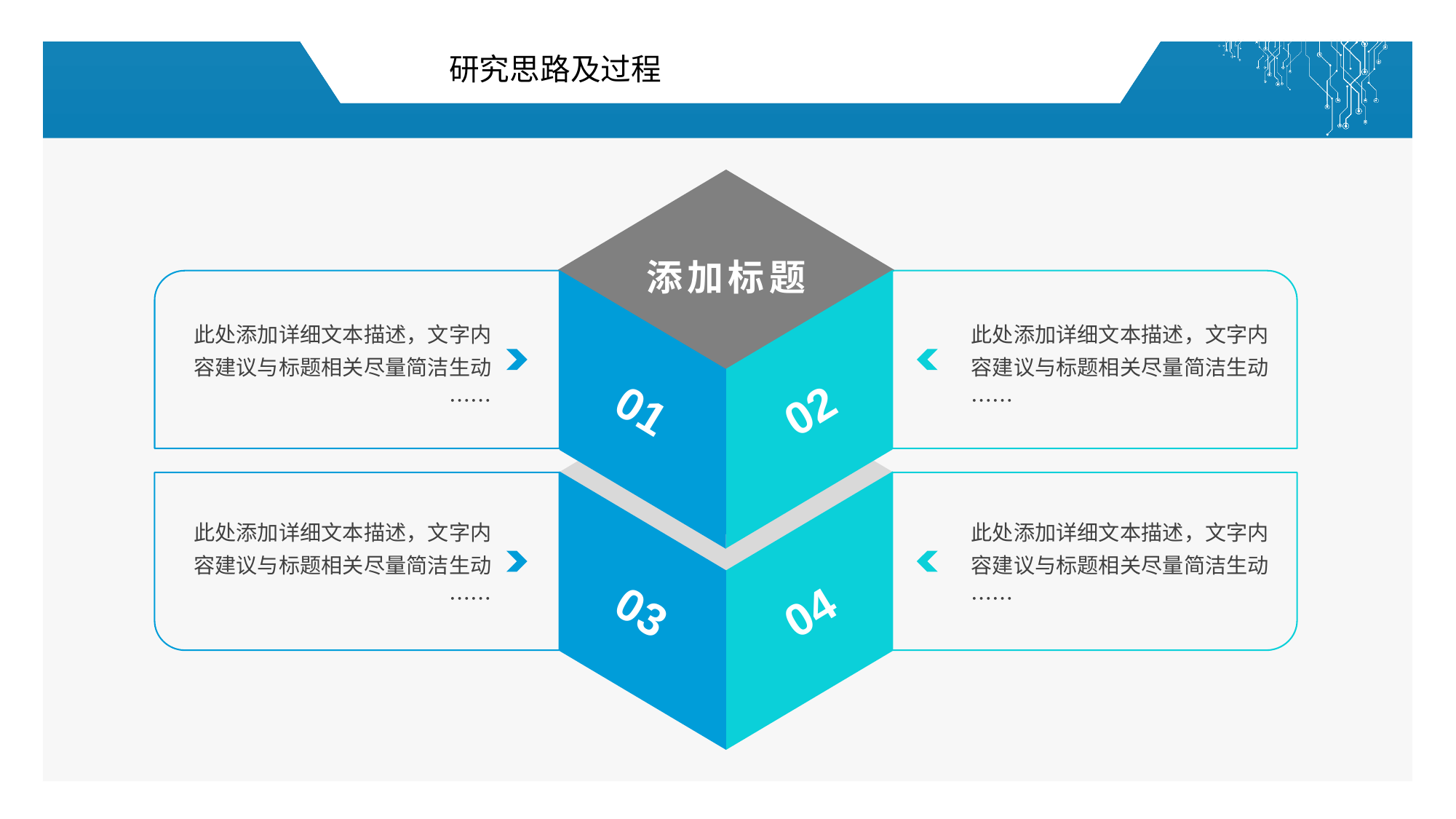

研究思路及过程
添加标题

此处添加详细文本描述，文字内容建议与标题相关尽量简洁生动……
此处添加详细文本描述，文字内容建议与标题相关尽量简洁生动……
02
01

此处添加详细文本描述，文字内容建议与标题相关尽量简洁生动……
此处添加详细文本描述，文字内容建议与标题相关尽量简洁生动……
03
04